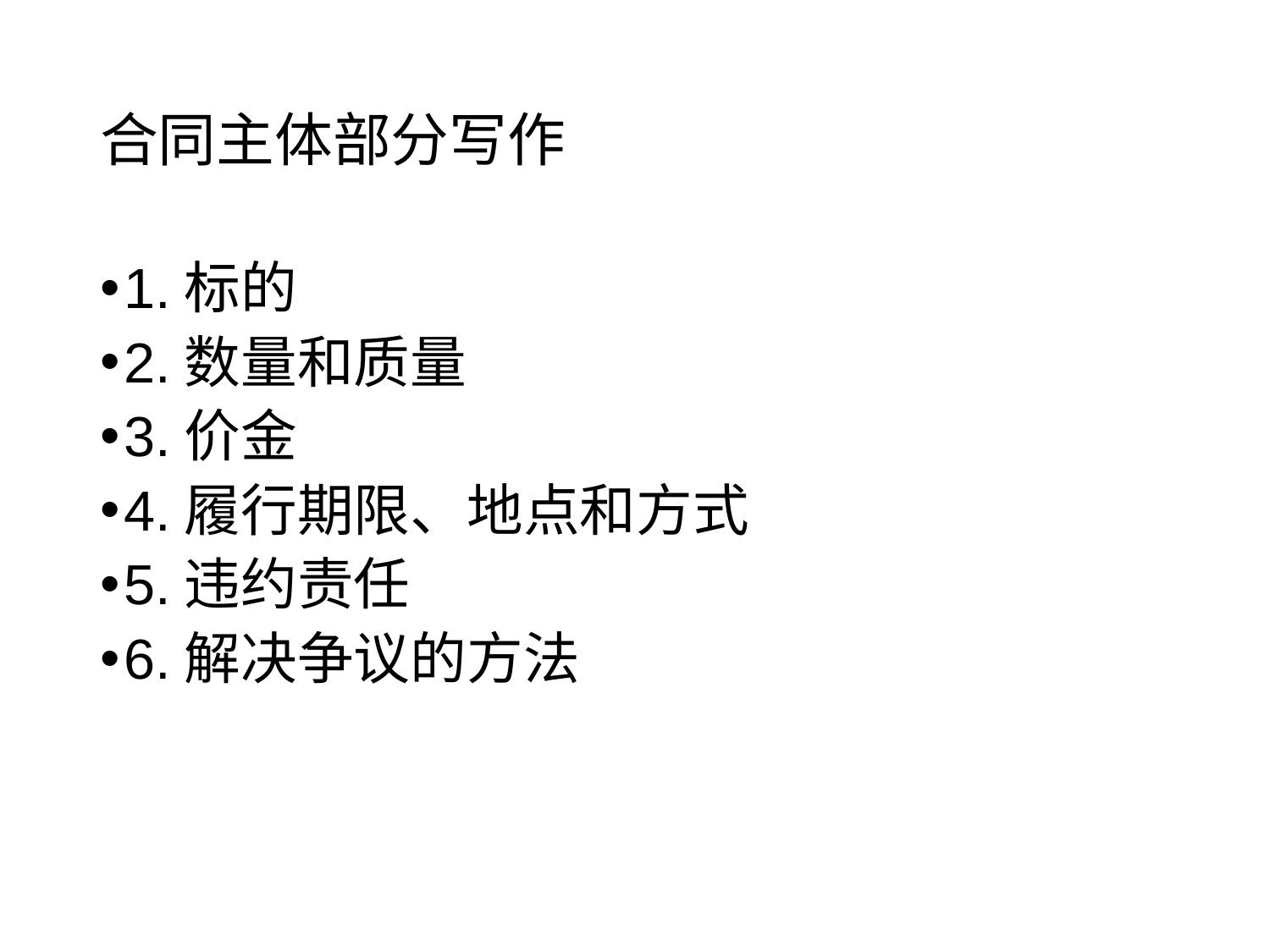

# 合同主体部分写作
1.标的
2.数量和质量
3.价金
4.履行期限、地点和方式
5.违约责任
6.解决争议的方法